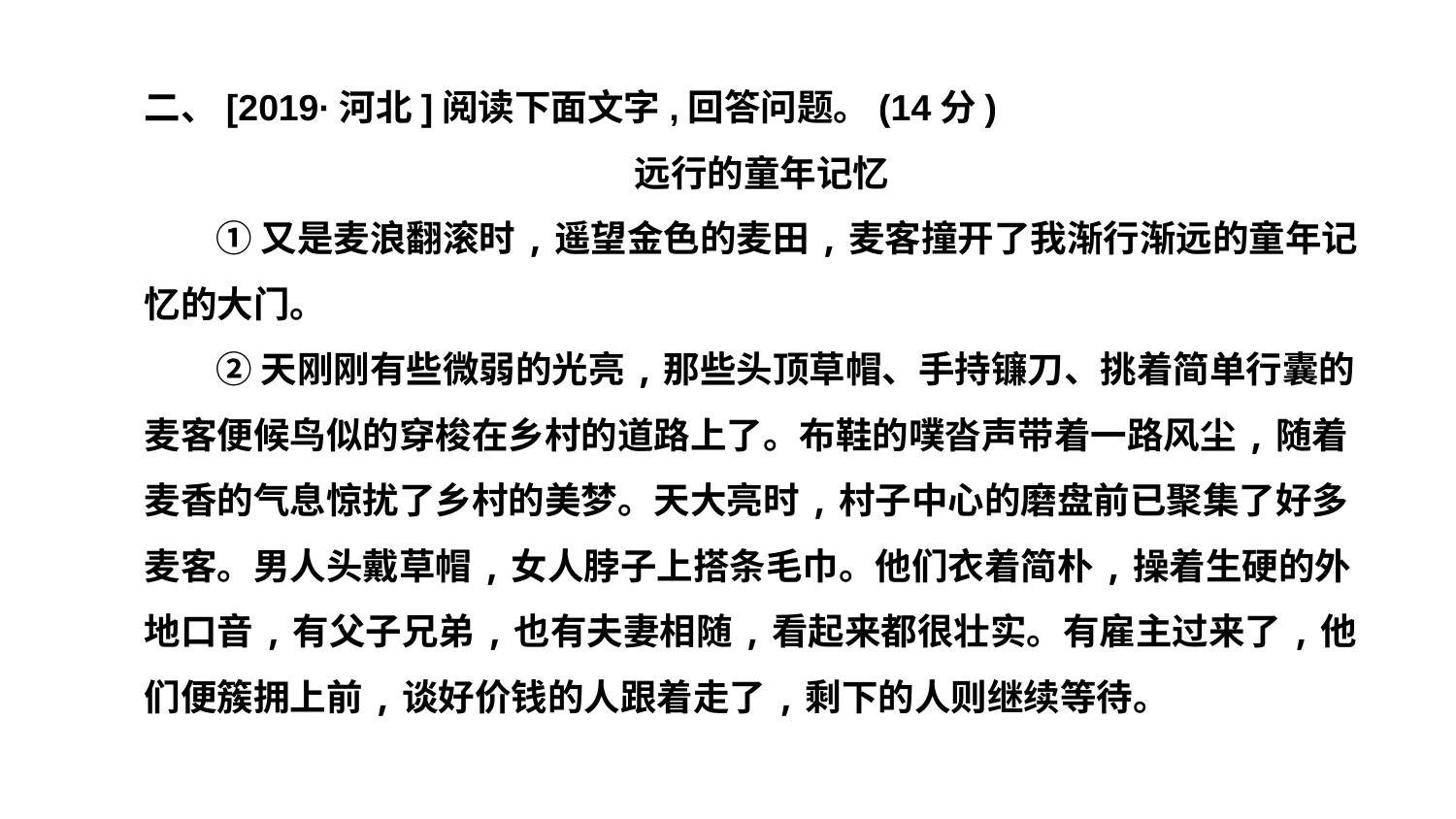

二、[2019·河北]阅读下面文字,回答问题。(14分)
远行的童年记忆
①又是麦浪翻滚时,遥望金色的麦田,麦客撞开了我渐行渐远的童年记忆的大门。
②天刚刚有些微弱的光亮,那些头顶草帽、手持镰刀、挑着简单行囊的麦客便候鸟似的穿梭在乡村的道路上了。布鞋的噗沓声带着一路风尘,随着麦香的气息惊扰了乡村的美梦。天大亮时,村子中心的磨盘前已聚集了好多麦客。男人头戴草帽,女人脖子上搭条毛巾。他们衣着简朴,操着生硬的外地口音,有父子兄弟,也有夫妻相随,看起来都很壮实。有雇主过来了,他们便簇拥上前,谈好价钱的人跟着走了,剩下的人则继续等待。